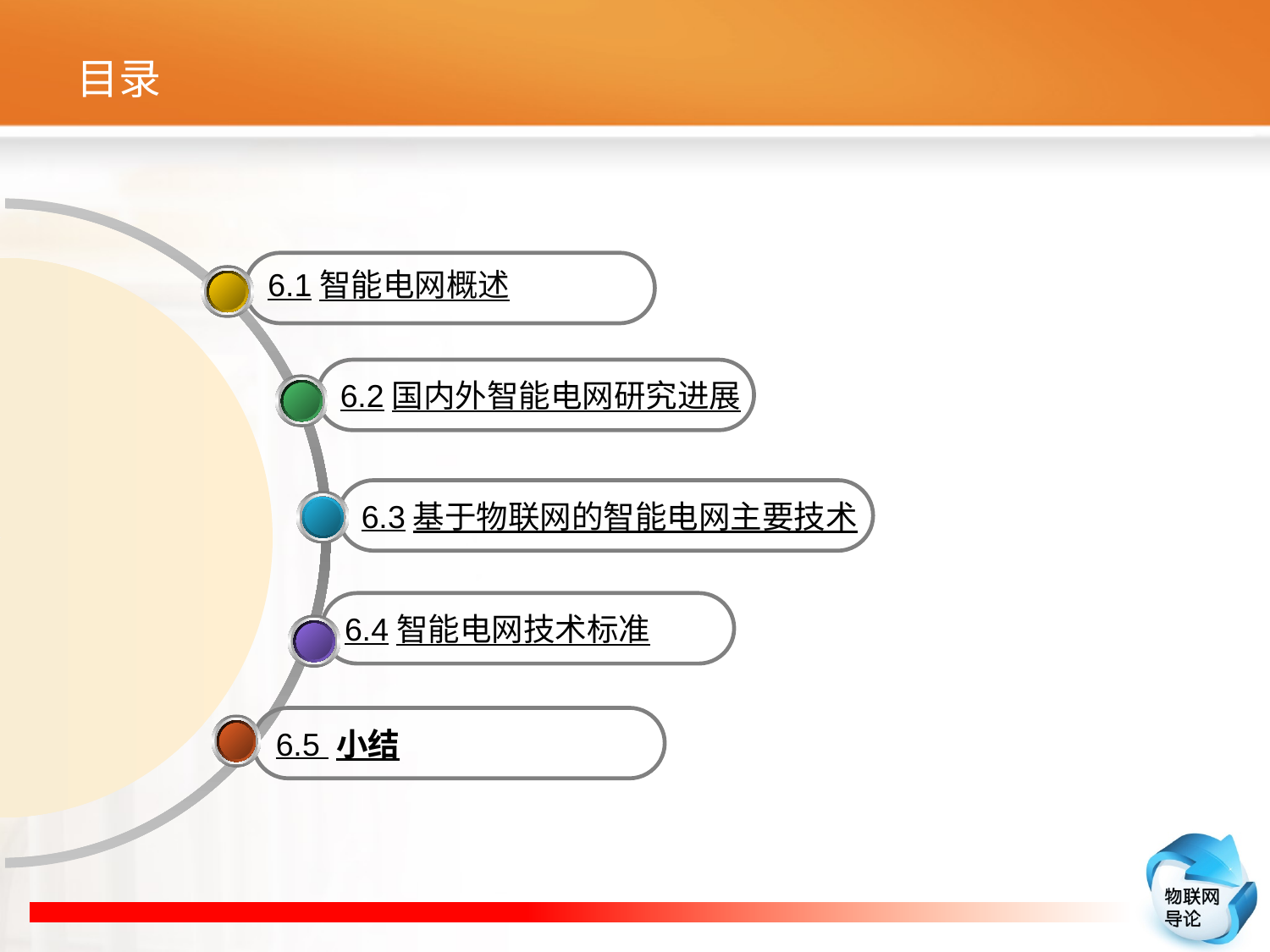

# 目录

6.1智能电网概述

6.2国内外智能电网研究进展

6.3基于物联网的智能电网主要技术

6.4智能电网技术标准

6.5 小结